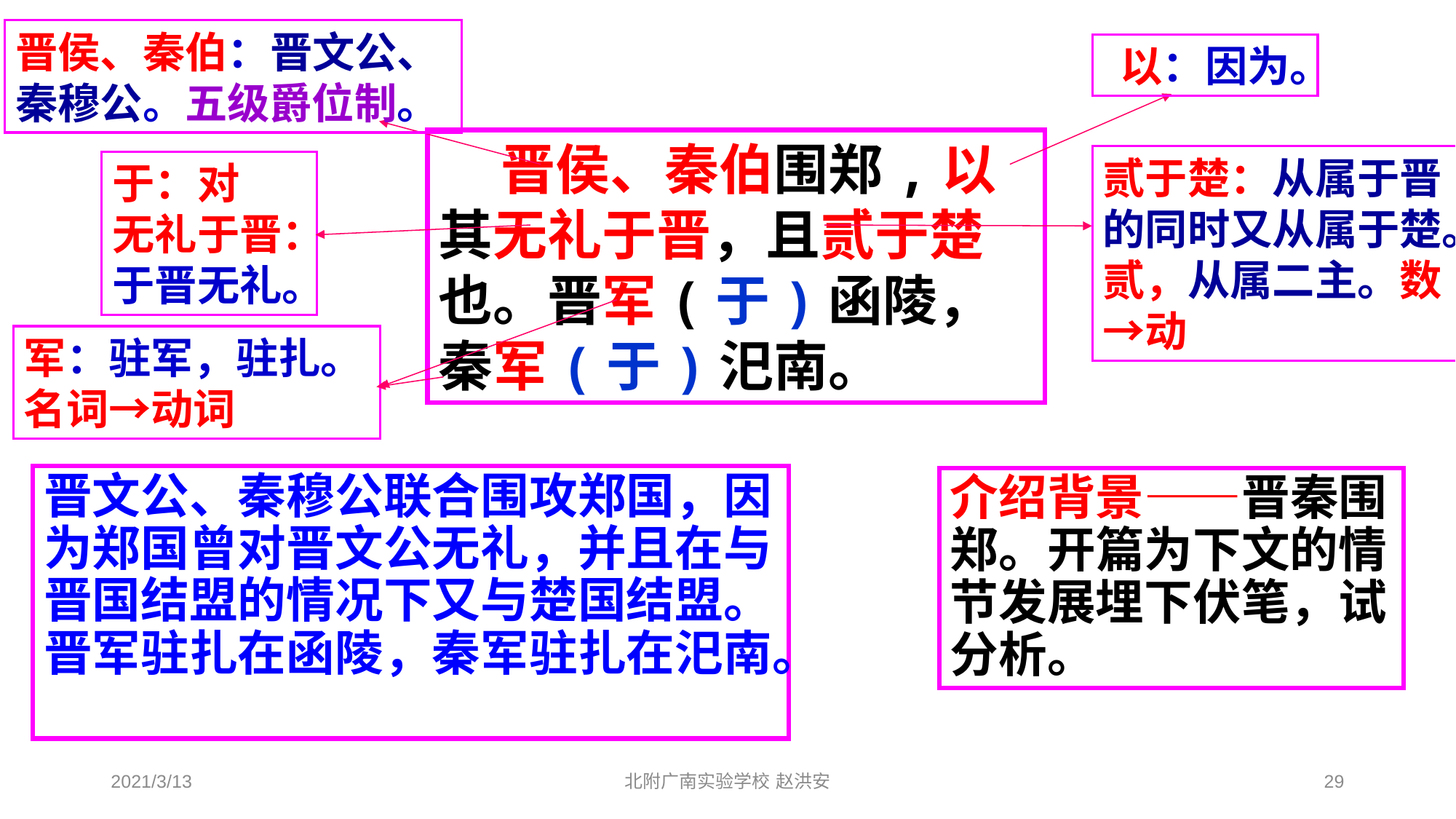

晋侯、秦伯：晋文公、秦穆公。五级爵位制。
以：因为。

    晋侯、秦伯围郑,以其无礼于晋，且贰于楚也。晋军(于)函陵，秦军(于)汜南。
贰于楚：从属于晋的同时又从属于楚。贰，从属二主。数→动
于：对
无礼于晋：于晋无礼。

军：驻军，驻扎。名词→动词

晋文公、秦穆公联合围攻郑国，因为郑国曾对晋文公无礼，并且在与晋国结盟的情况下又与楚国结盟。晋军驻扎在函陵，秦军驻扎在汜南。
介绍背景——晋秦围郑。开篇为下文的情节发展埋下伏笔，试分析。
2021/3/13
北附广南实验学校 赵洪安
29